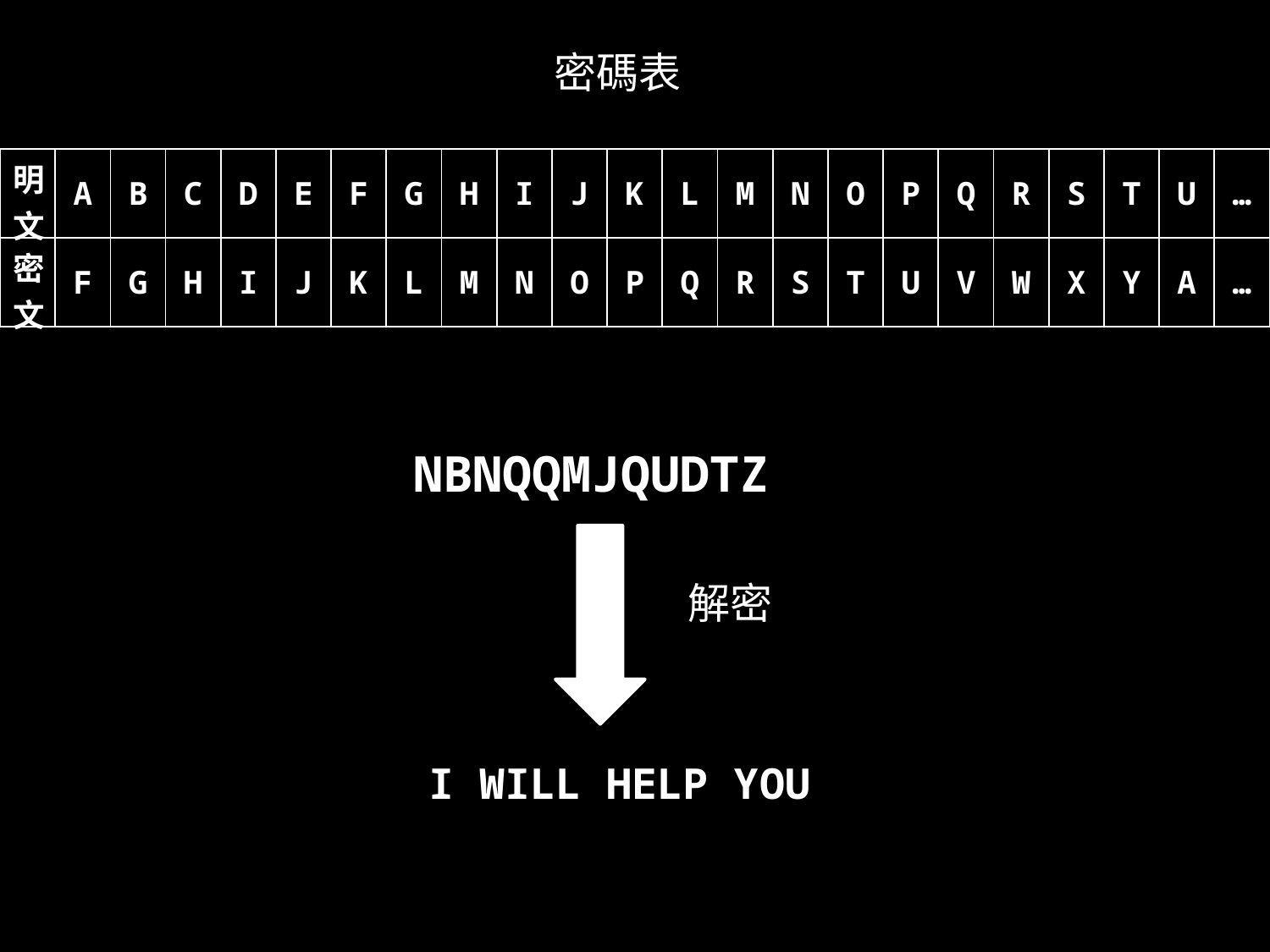

密碼表
| 明文 | A | B | C | D | E | F | G | H | I | J | K | L | M | N | O | P | Q | R | S | T | U | … |
| --- | --- | --- | --- | --- | --- | --- | --- | --- | --- | --- | --- | --- | --- | --- | --- | --- | --- | --- | --- | --- | --- | --- |
| 密文 | F | G | H | I | J | K | L | M | N | O | P | Q | R | S | T | U | V | W | X | Y | A | … |
NBNQQMJQUDTZ

解密
I WILL HELP YOU